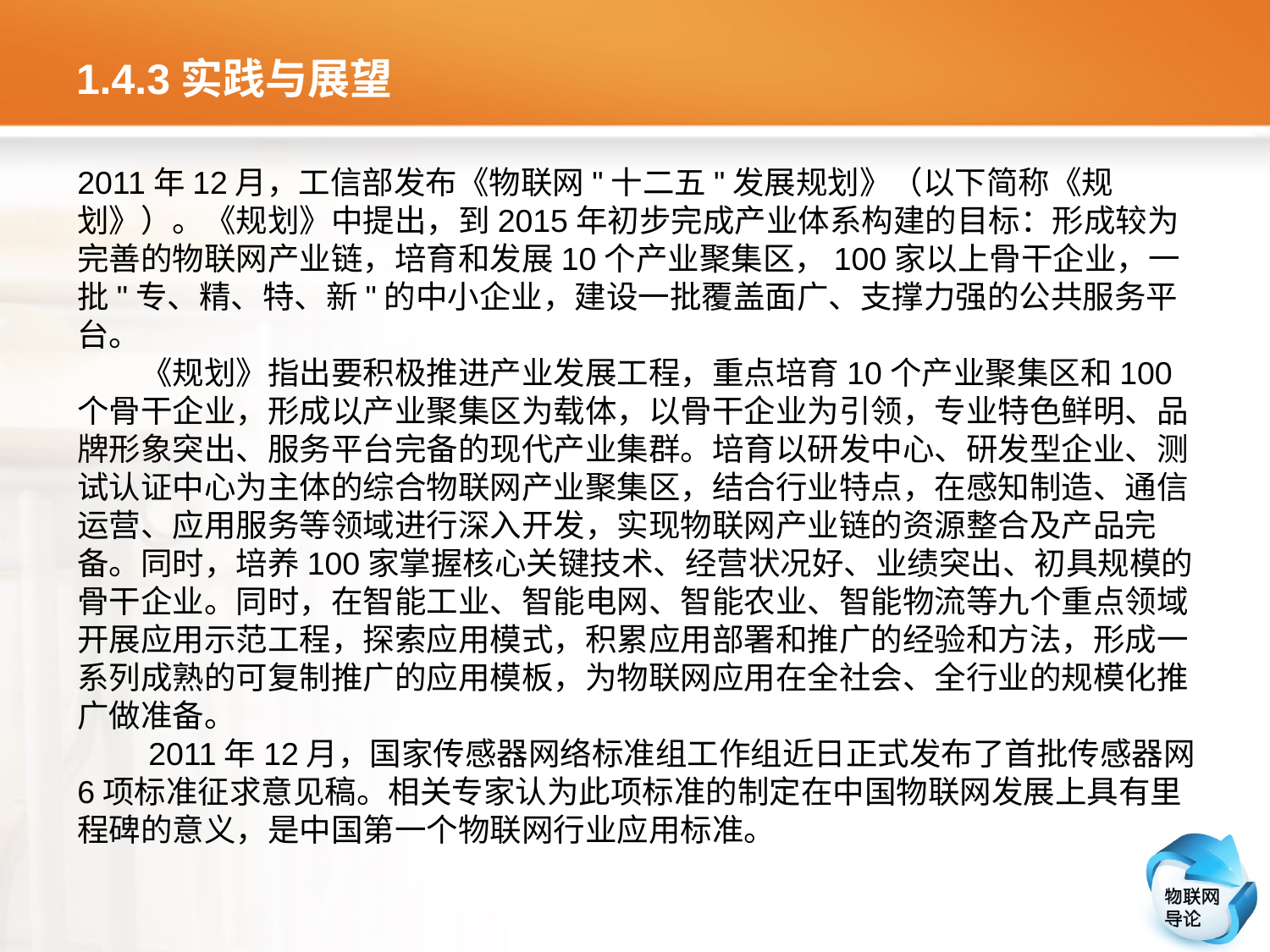

# 1.4.3实践与展望
2011年12月，工信部发布《物联网"十二五"发展规划》（以下简称《规划》）。《规划》中提出，到2015年初步完成产业体系构建的目标：形成较为完善的物联网产业链，培育和发展10个产业聚集区，100家以上骨干企业，一批"专、精、特、新"的中小企业，建设一批覆盖面广、支撑力强的公共服务平台。
　　《规划》指出要积极推进产业发展工程，重点培育10个产业聚集区和100个骨干企业，形成以产业聚集区为载体，以骨干企业为引领，专业特色鲜明、品牌形象突出、服务平台完备的现代产业集群。培育以研发中心、研发型企业、测试认证中心为主体的综合物联网产业聚集区，结合行业特点，在感知制造、通信运营、应用服务等领域进行深入开发，实现物联网产业链的资源整合及产品完备。同时，培养100家掌握核心关键技术、经营状况好、业绩突出、初具规模的骨干企业。同时，在智能工业、智能电网、智能农业、智能物流等九个重点领域开展应用示范工程，探索应用模式，积累应用部署和推广的经验和方法，形成一系列成熟的可复制推广的应用模板，为物联网应用在全社会、全行业的规模化推广做准备。
　　2011年12月，国家传感器网络标准组工作组近日正式发布了首批传感器网6项标准征求意见稿。相关专家认为此项标准的制定在中国物联网发展上具有里程碑的意义，是中国第一个物联网行业应用标准。